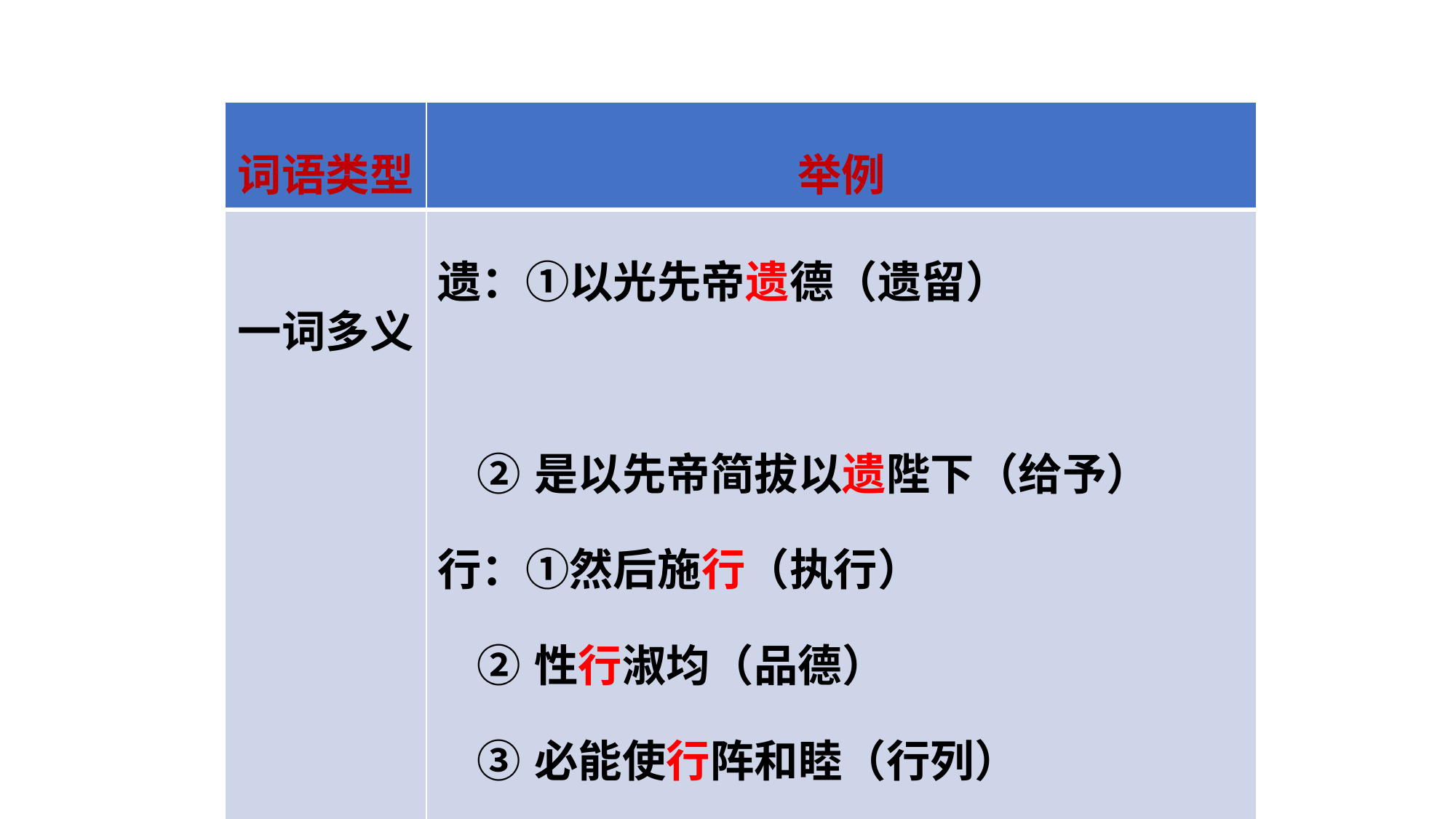

| 词语类型 | 举例 |
| --- | --- |
| 一词多义 | 遗：①以光先帝遗德（遗留）　　　　　　　 ②是以先帝简拔以遗陛下（给予） 行：①然后施行（执行） ②性行淑均（品德） ③必能使行阵和睦（行列） |